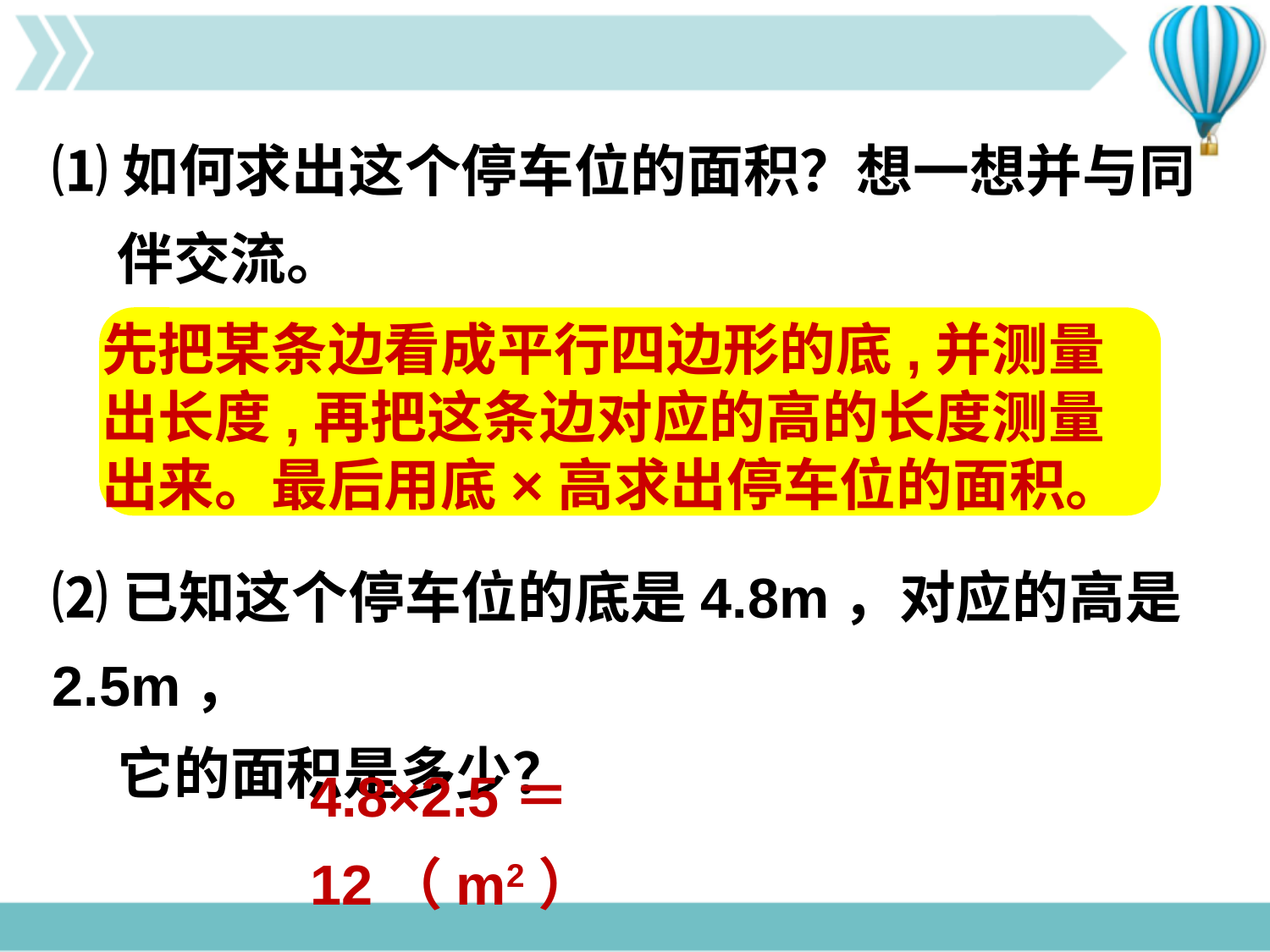

⑴如何求出这个停车位的面积？想一想并与同
    伴交流。
先把某条边看成平行四边形的底,并测量出长度,再把这条边对应的高的长度测量出来。最后用底×高求出停车位的面积。

⑵已知这个停车位的底是4.8m，对应的高是2.5m，
    它的面积是多少？
4.8×2.5＝12（m2）